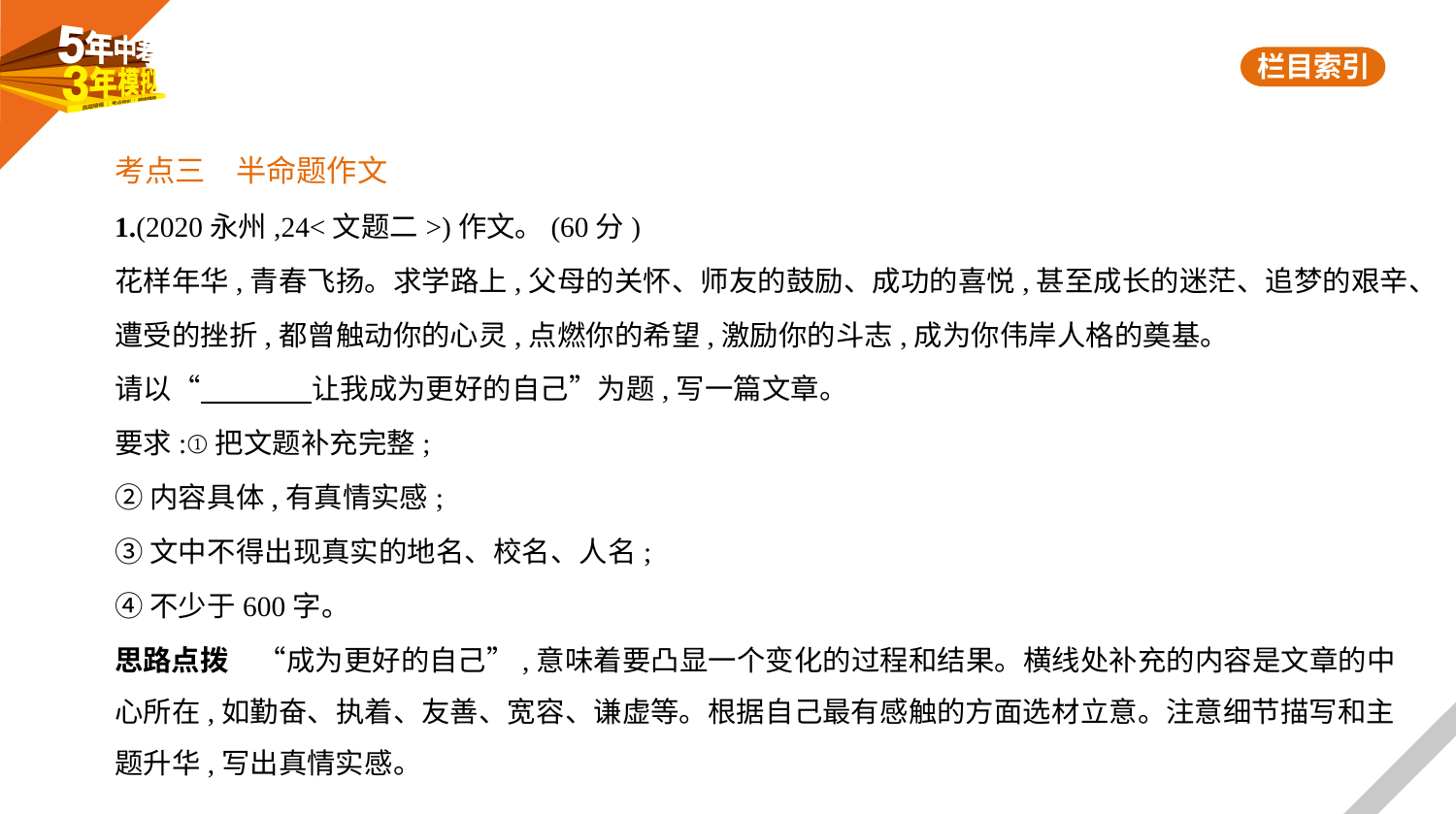

考点三　半命题作文
1.(2020永州,24<文题二>)作文。(60分)
花样年华,青春飞扬。求学路上,父母的关怀、师友的鼓励、成功的喜悦,甚至成长的迷茫、追梦的艰辛、
遭受的挫折,都曾触动你的心灵,点燃你的希望,激励你的斗志,成为你伟岸人格的奠基。
请以“　　　    让我成为更好的自己”为题,写一篇文章。
要求:①把文题补充完整;
②内容具体,有真情实感;
③文中不得出现真实的地名、校名、人名;
④不少于600字。
思路点拨　“成为更好的自己”,意味着要凸显一个变化的过程和结果。横线处补充的内容是文章的中
心所在,如勤奋、执着、友善、宽容、谦虚等。根据自己最有感触的方面选材立意。注意细节描写和主
题升华,写出真情实感。